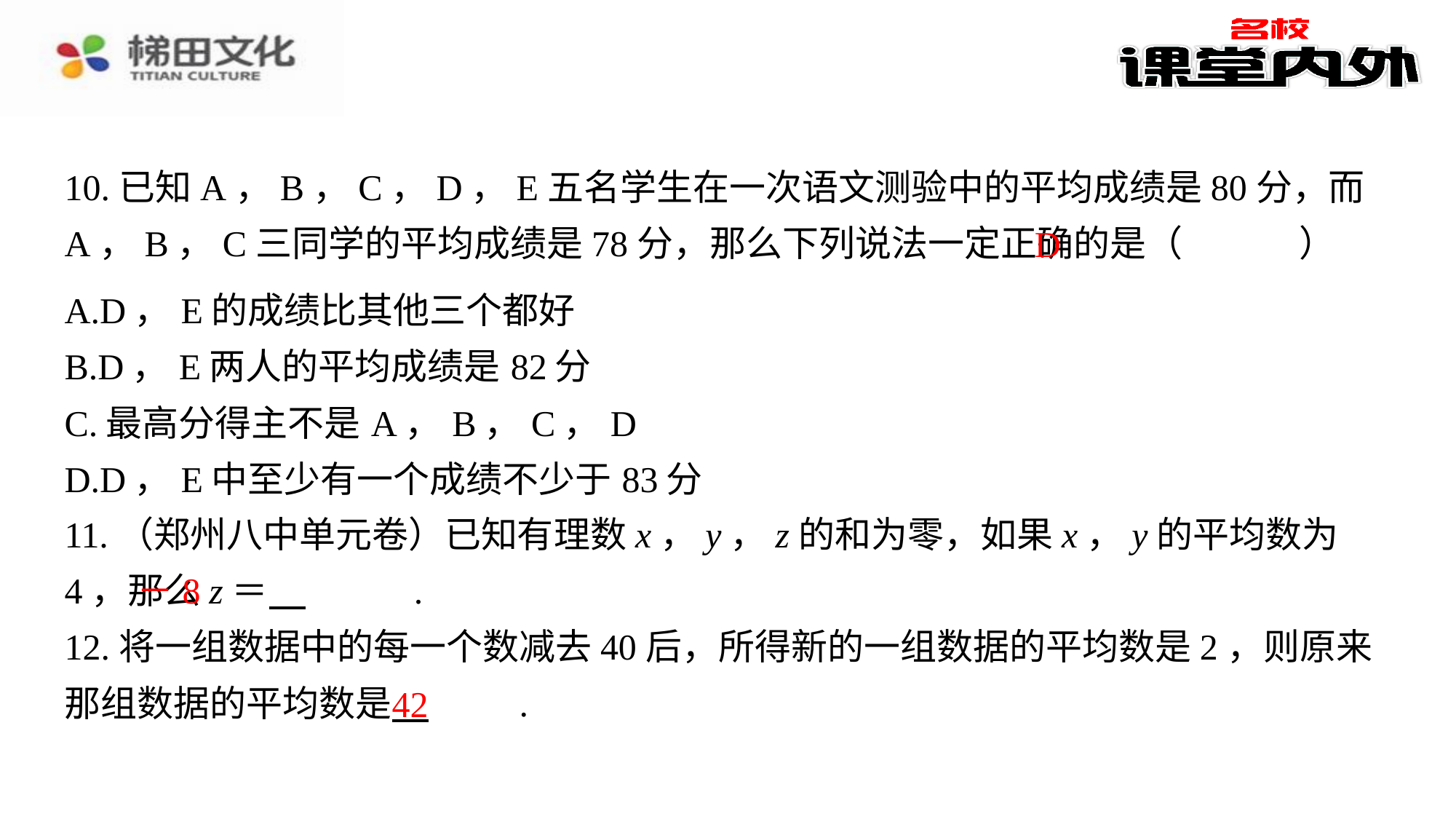

10.已知A，B，C，D，E五名学生在一次语文测验中的平均成绩是80分，而A，B，C三同学的平均成绩是78分，那么下列说法一定正确的是（　D　）
D
| A.D，E的成绩比其他三个都好 |
| --- |
| B.D，E两人的平均成绩是82分 |
| C.最高分得主不是A，B，C，D |
| D.D，E中至少有一个成绩不少于83分 |
11.（郑州八中单元卷）已知有理数x，y，z的和为零，如果x，y的平均数为4，那么z＝ 　－8　⁠.
12.将一组数据中的每一个数减去40后，所得新的一组数据的平均数是2，则原来那组数据的平均数是 　42　⁠.
－8
42